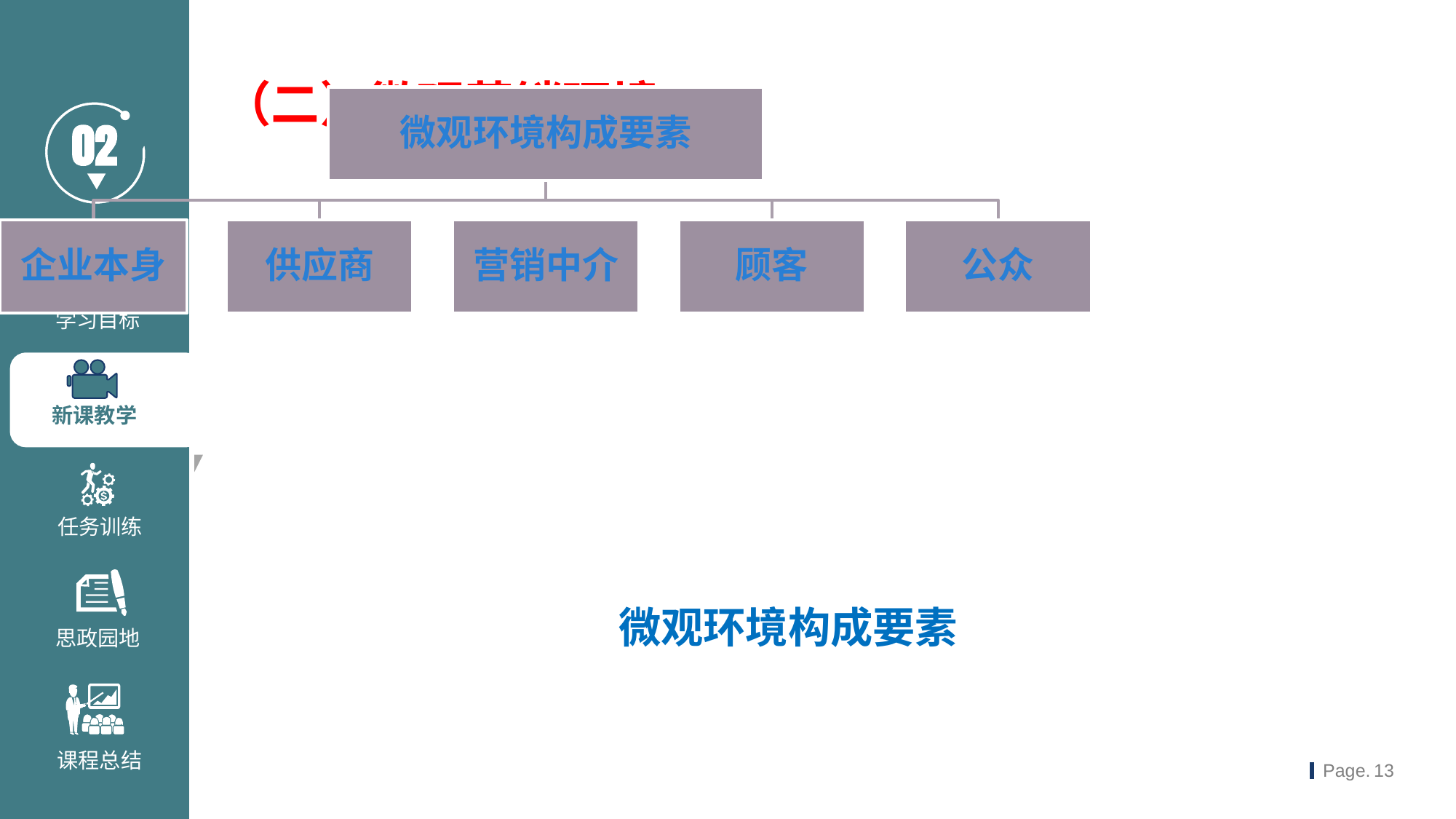

（二）微观营销环境
微观环境构成要素
企业本身
供应商
营销中介
顾客
公众
微观环境构成要素